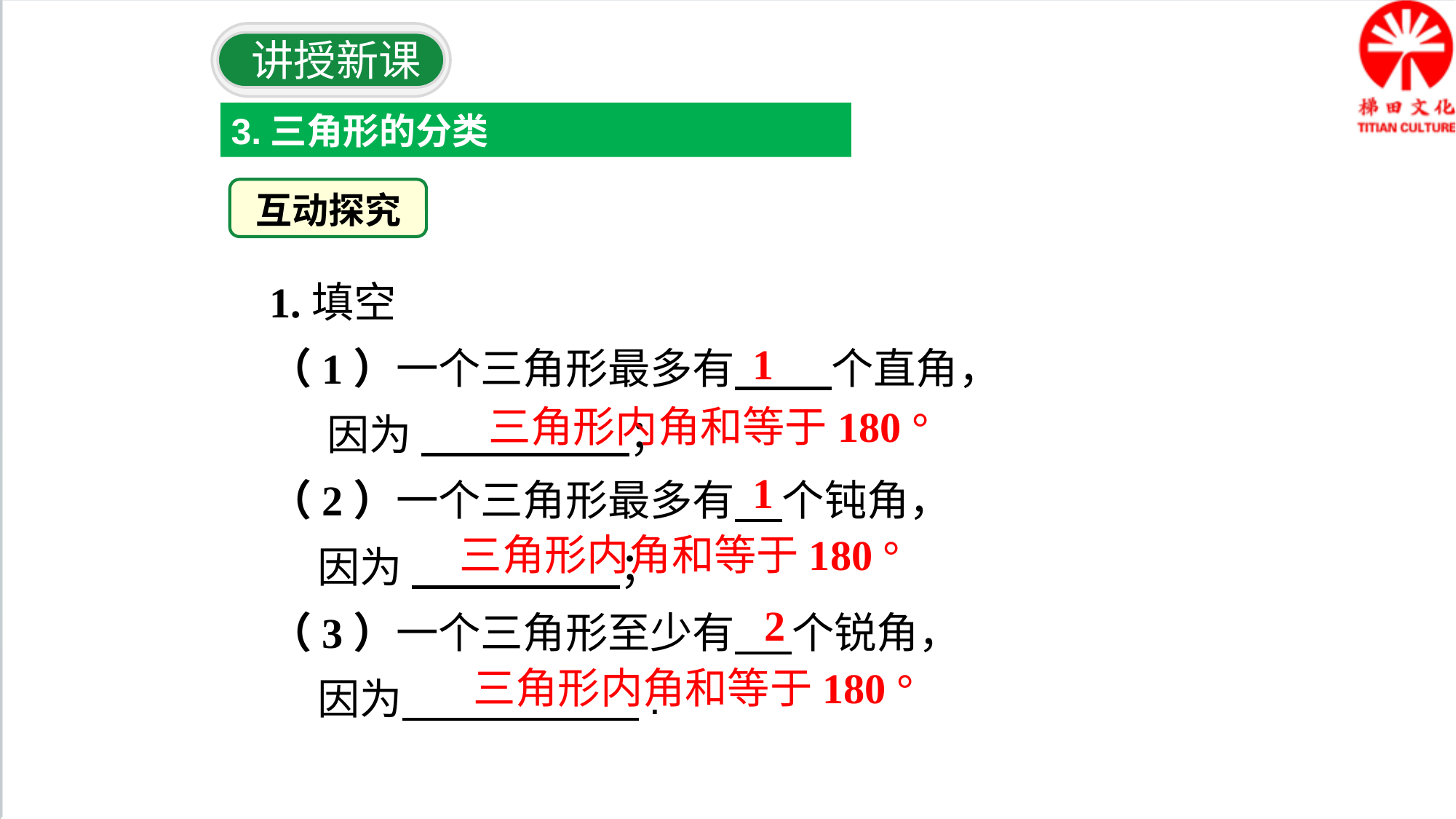

讲授新课
3.三角形的分类
互动探究
1.填空
（1）一个三角形最多有          个直角，
     因为                       ；
（2）一个三角形最多有     个钝角，
    因为                       ；
（3）一个三角形至少有      个锐角，
    因为                         .
1
三角形内角和等于180 °
1
三角形内角和等于180 °
2
三角形内角和等于180 °